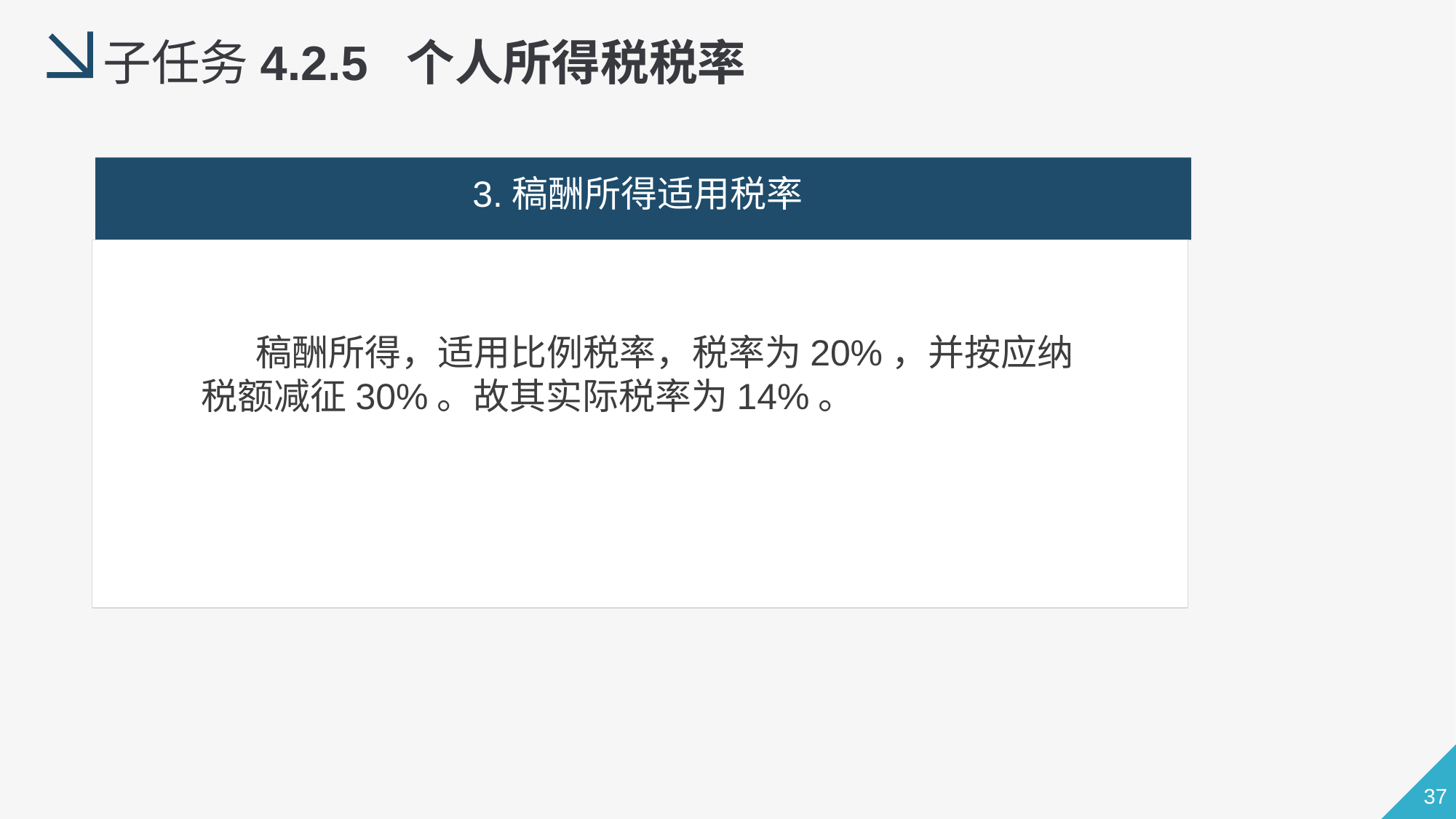

子任务4.2.5  个人所得税税率

3.稿酬所得适用税率
       稿酬所得，适用比例税率，税率为20%，并按应纳税额减征30%。故其实际税率为14%。